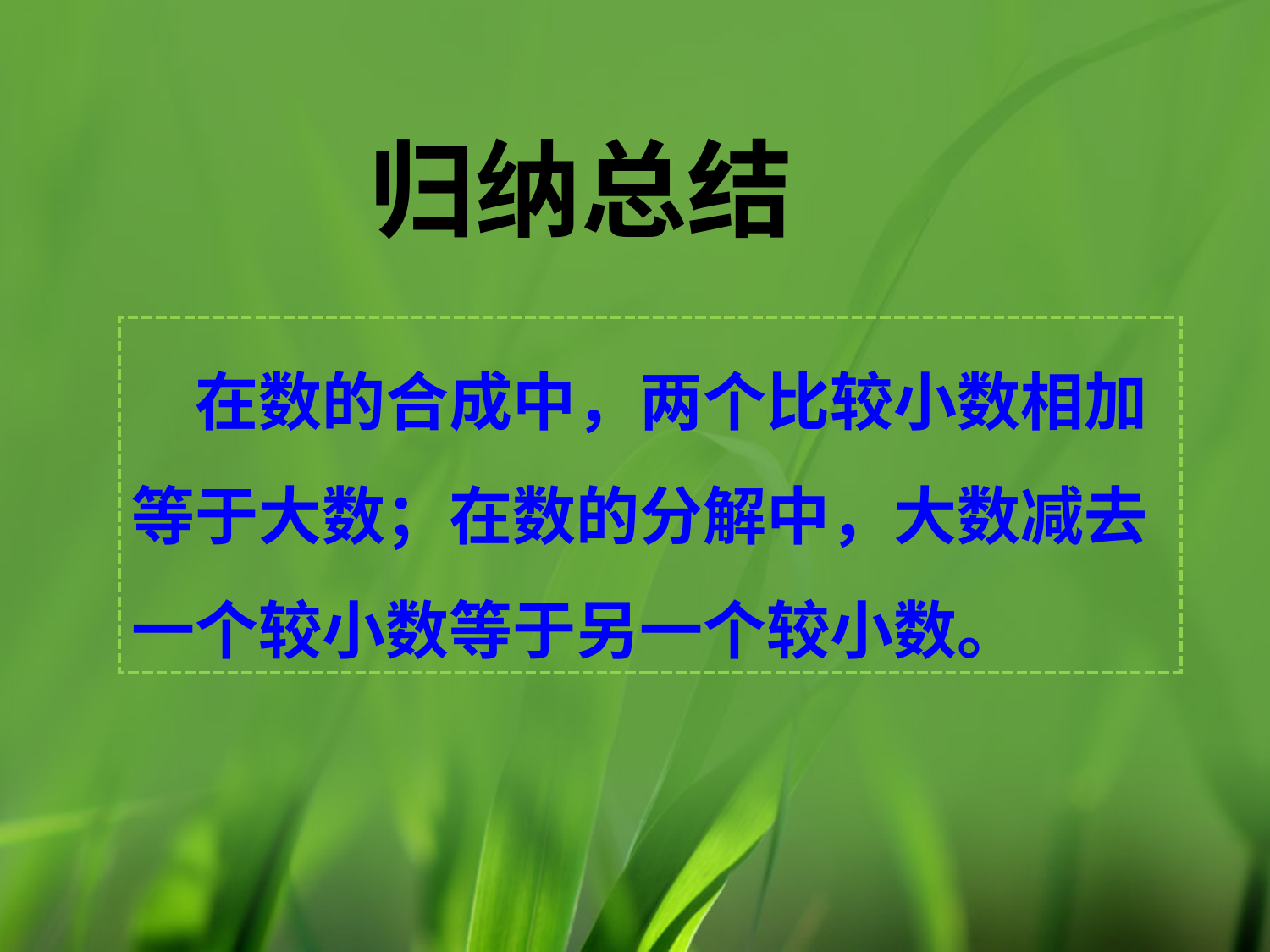

归纳总结
在数的合成中，两个比较小数相加等于大数；在数的分解中，大数减去一个较小数等于另一个较小数。